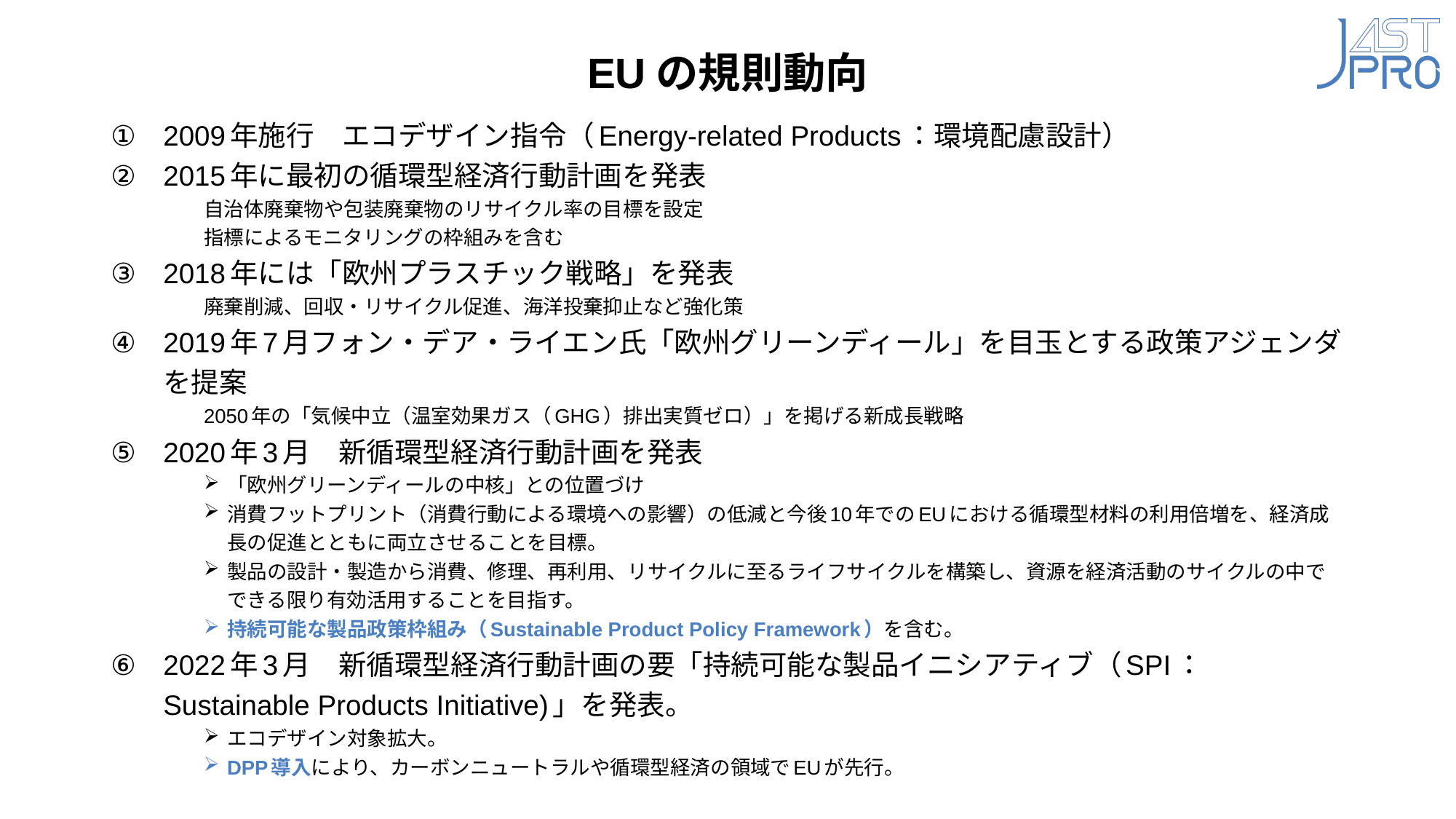

# EUの規則動向
2009年施行　エコデザイン指令（Energy-related Products：環境配慮設計）
2015年に最初の循環型経済行動計画を発表
自治体廃棄物や包装廃棄物のリサイクル率の目標を設定
指標によるモニタリングの枠組みを含む
2018年には「欧州プラスチック戦略」を発表
廃棄削減、回収・リサイクル促進、海洋投棄抑止など強化策
2019年7月フォン・デア・ライエン氏「欧州グリーンディール」を目玉とする政策アジェンダを提案
2050年の「気候中立（温室効果ガス（GHG）排出実質ゼロ）」を掲げる新成長戦略
2020年3月　新循環型経済行動計画を発表
「欧州グリーンディールの中核」との位置づけ
消費フットプリント（消費行動による環境への影響）の低減と今後10年でのEUにおける循環型材料の利用倍増を、経済成長の促進とともに両立させることを目標。
製品の設計・製造から消費、修理、再利用、リサイクルに至るライフサイクルを構築し、資源を経済活動のサイクルの中でできる限り有効活用することを目指す。
持続可能な製品政策枠組み（Sustainable Product Policy Framework）を含む。
2022年3月　新循環型経済行動計画の要「持続可能な製品イニシアティブ（SPI：Sustainable Products Initiative)」を発表。
エコデザイン対象拡大。
DPP導入により、カーボンニュートラルや循環型経済の領域でEUが先行。